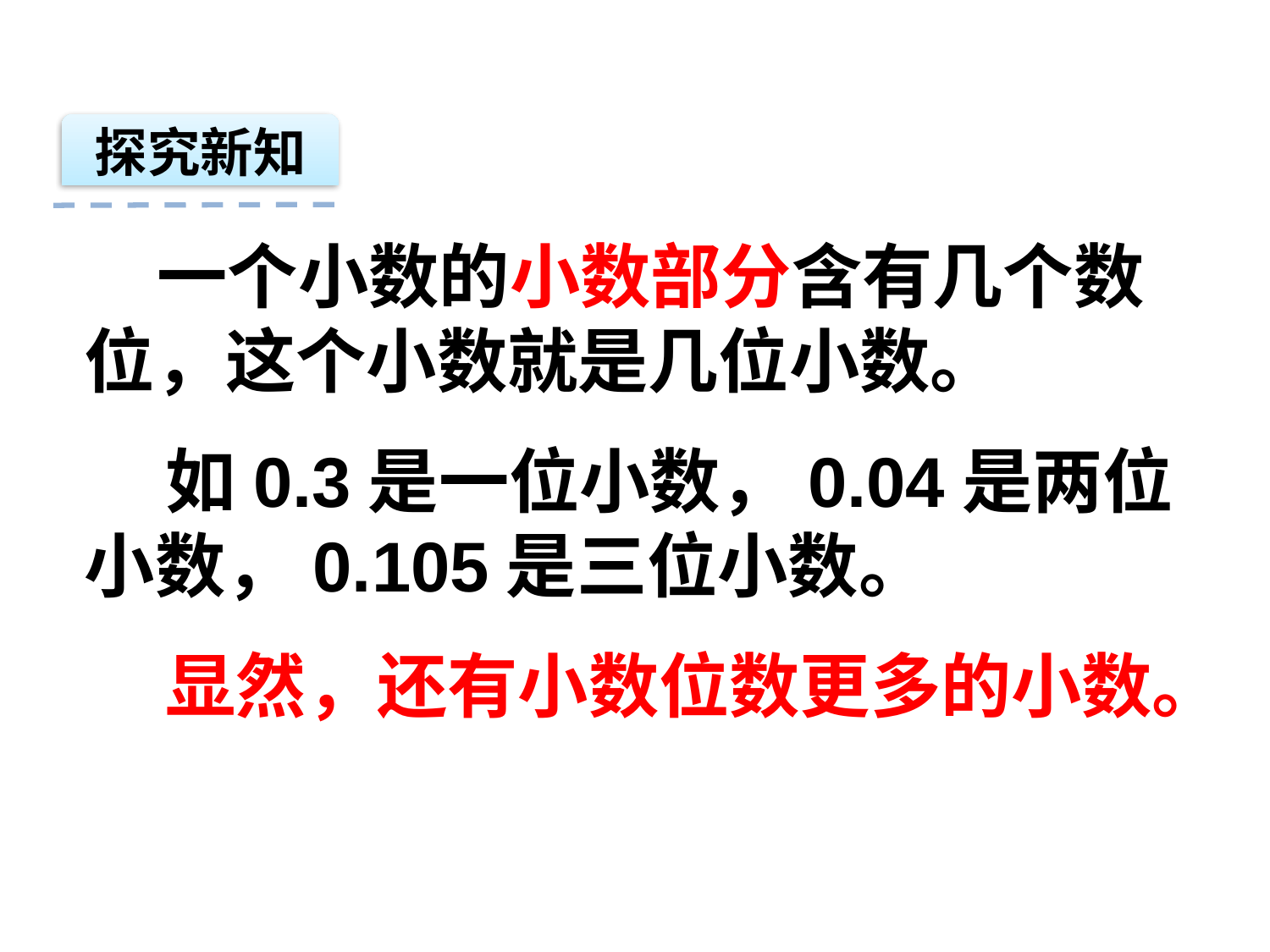

探究新知
    一个小数的小数部分含有几个数位，这个小数就是几位小数。
    如0.3是一位小数，0.04是两位小数，0.105是三位小数。
    显然，还有小数位数更多的小数。